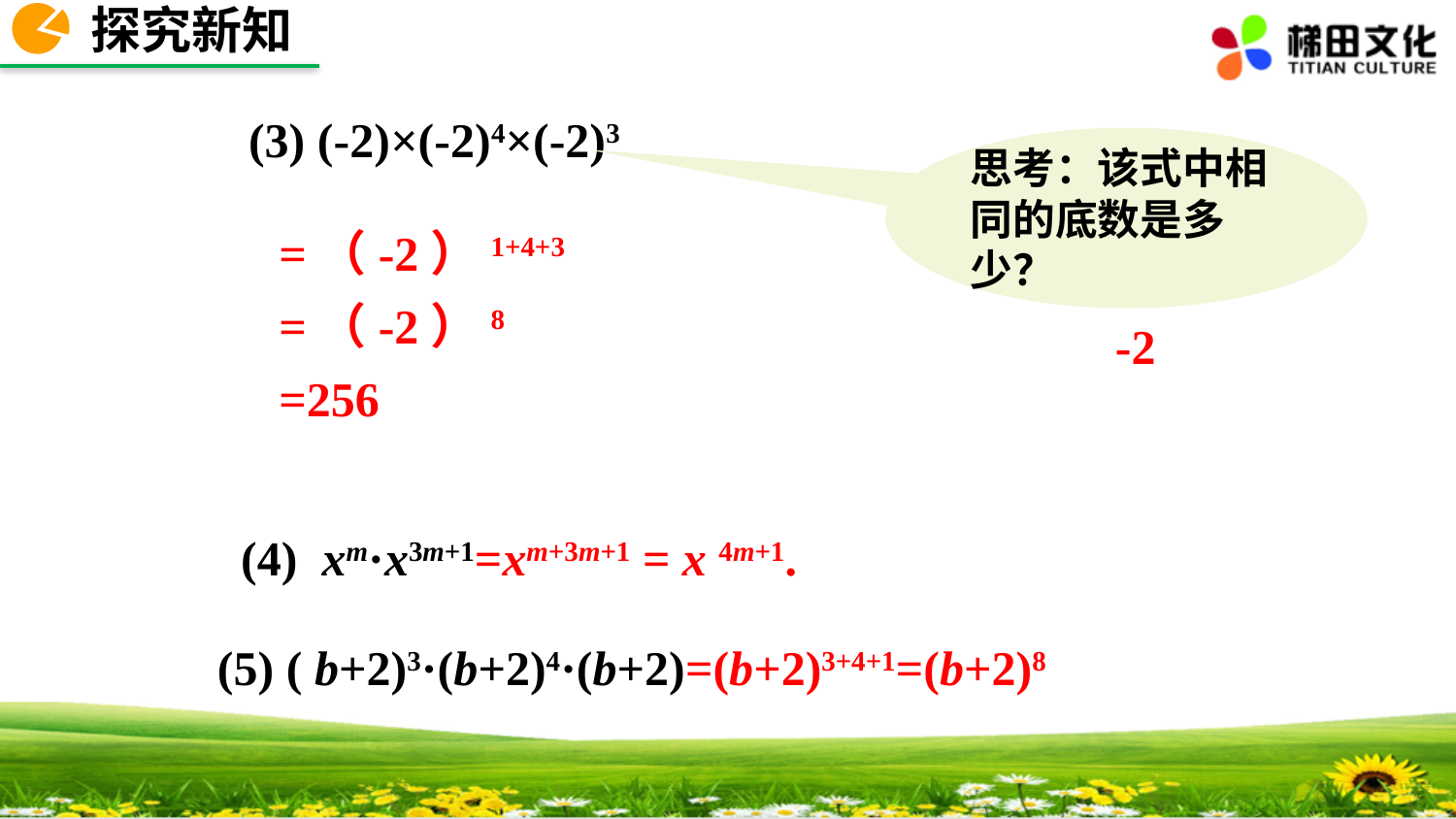

探究新知

(3) (-2)×(-2)4×(-2)3
思考：该式中相同的底数是多少？
      =（-2）1+4+3
      =（-2）8
      =256
-2
 (4)  xm·x3m+1=xm+3m+1 = x 4m+1.
 (5) ( b+2)3·(b+2)4·(b+2)=(b+2)3+4+1=(b+2)8